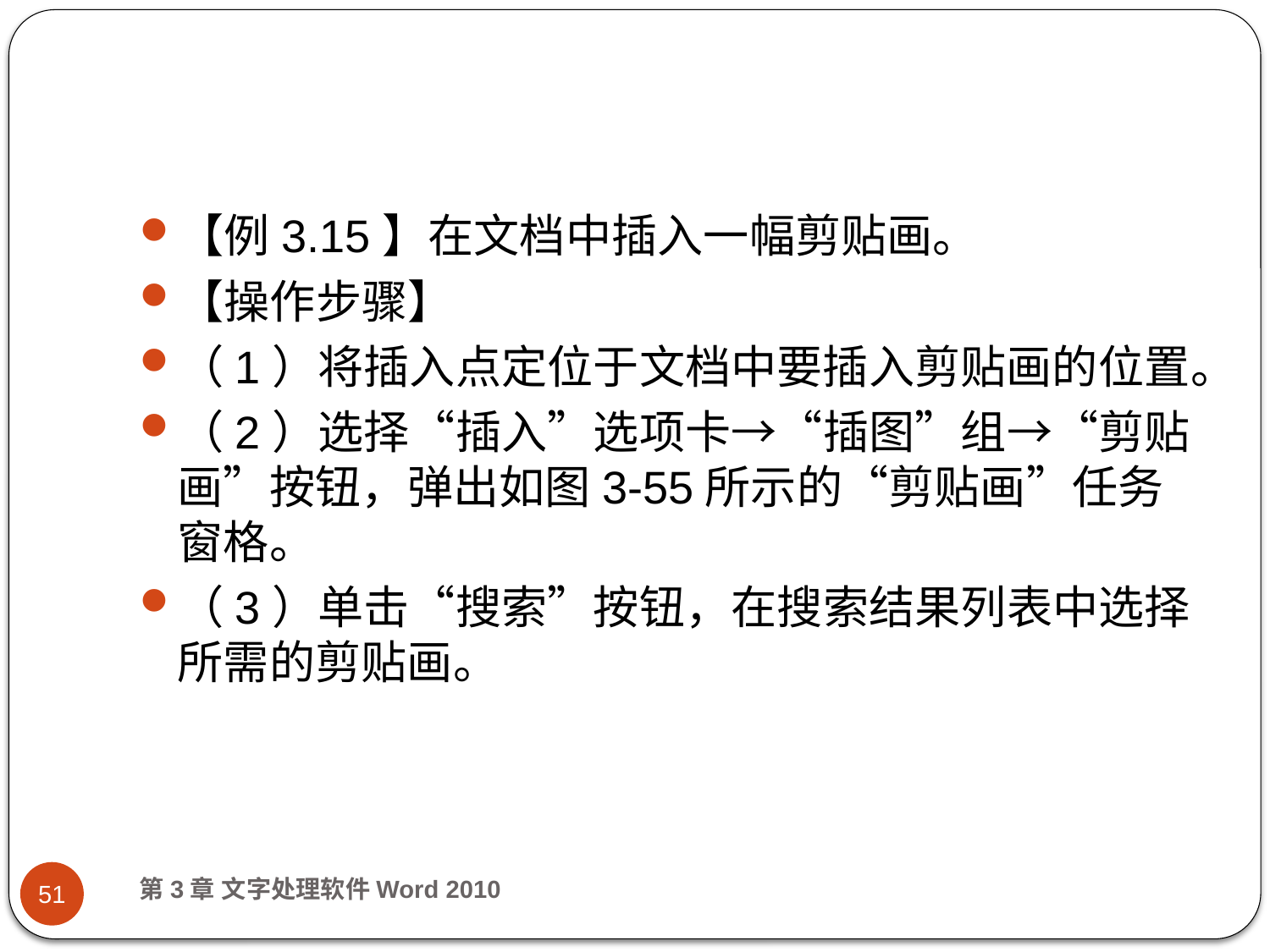

#
【例3.15】在文档中插入一幅剪贴画。
【操作步骤】
（1）将插入点定位于文档中要插入剪贴画的位置。
（2）选择“插入”选项卡→“插图”组→“剪贴画”按钮，弹出如图3-55所示的“剪贴画”任务窗格。
（3）单击“搜索”按钮，在搜索结果列表中选择所需的剪贴画。

第3章 文字处理软件Word 2010
51